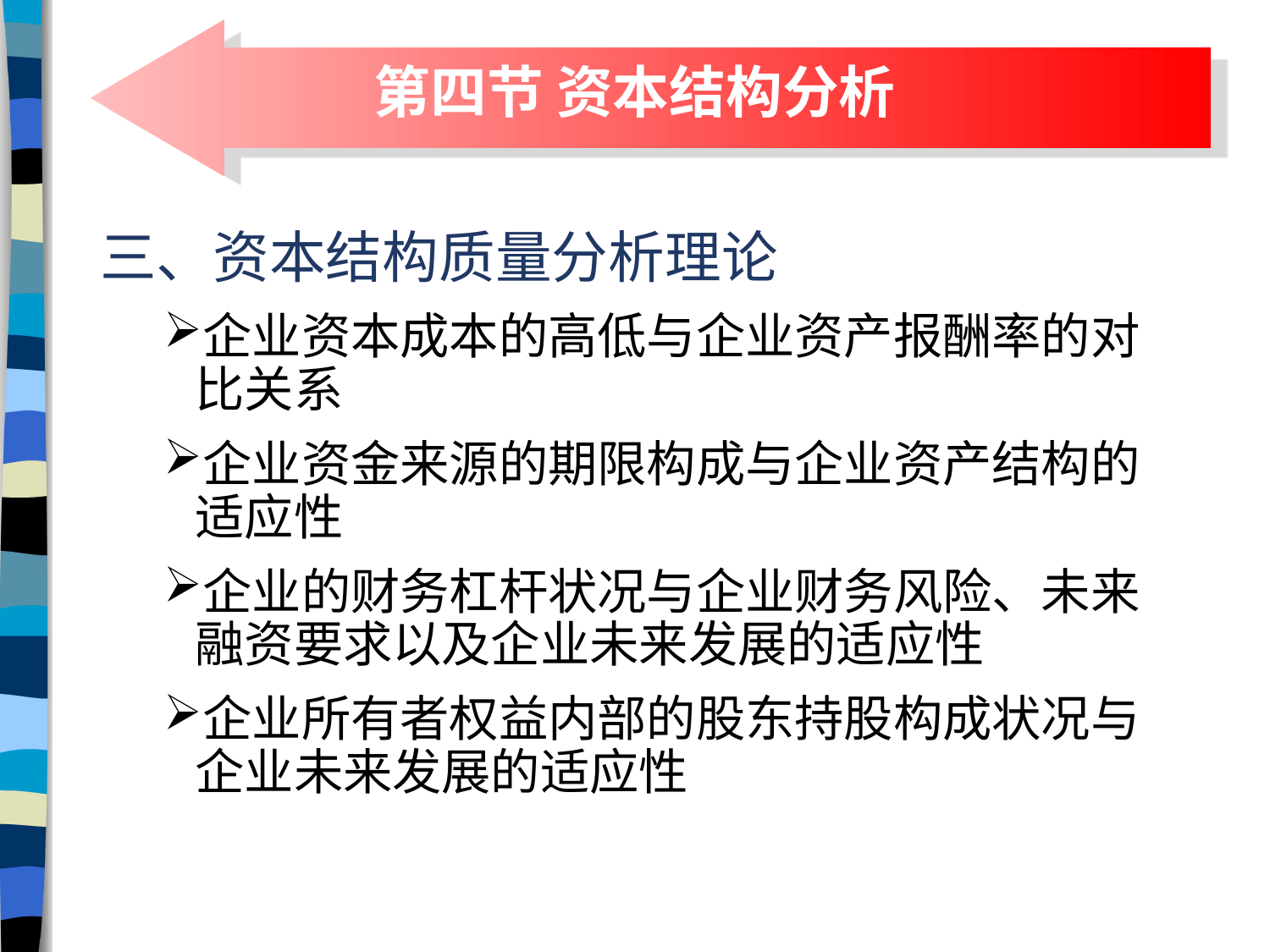

# 第四节 资本结构分析
三、资本结构质量分析理论
企业资本成本的高低与企业资产报酬率的对比关系
企业资金来源的期限构成与企业资产结构的适应性
企业的财务杠杆状况与企业财务风险、未来融资要求以及企业未来发展的适应性
企业所有者权益内部的股东持股构成状况与企业未来发展的适应性